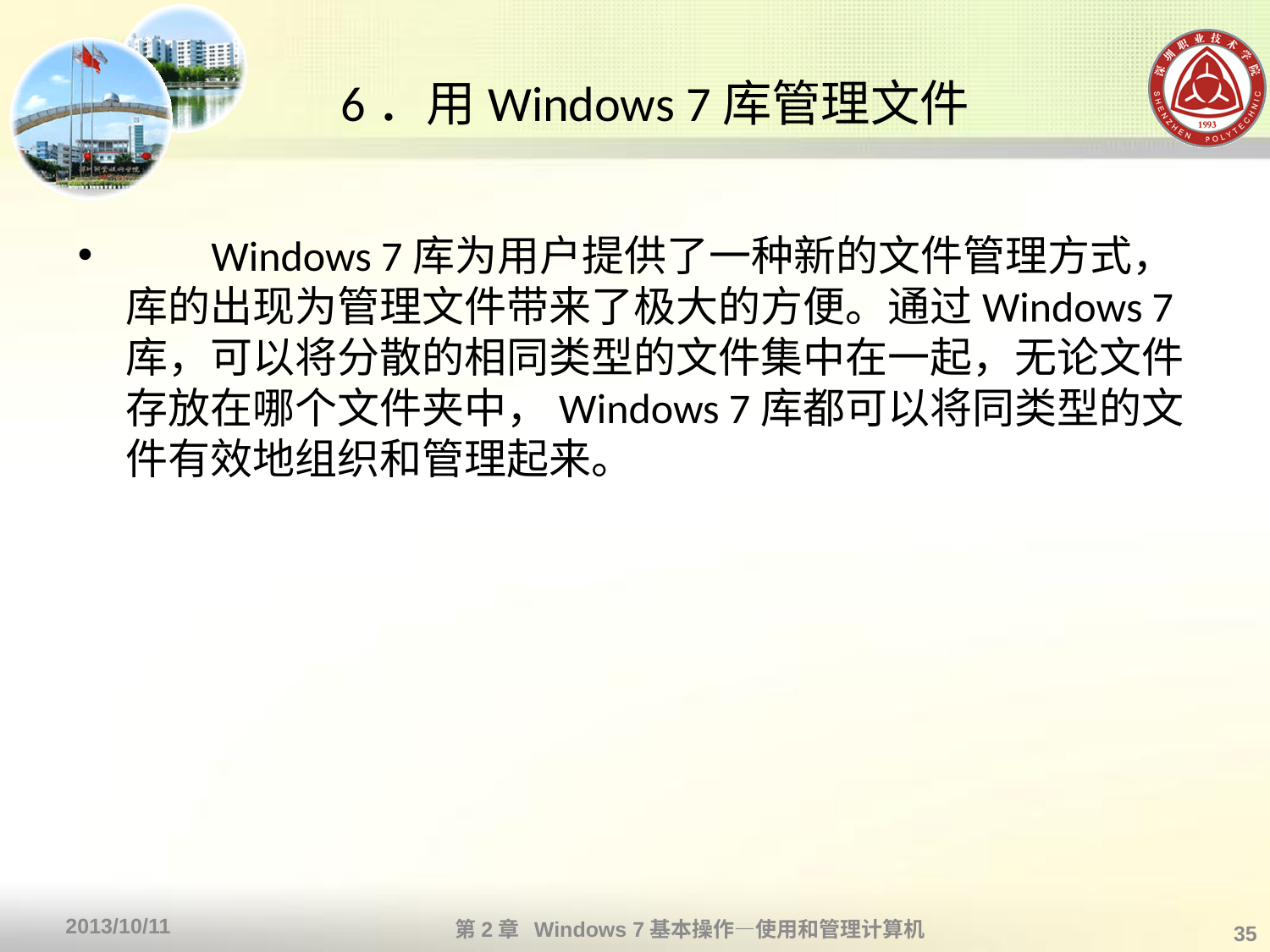

# 6．用Windows 7库管理文件
         Windows 7库为用户提供了一种新的文件管理方式，库的出现为管理文件带来了极大的方便。通过Windows 7库，可以将分散的相同类型的文件集中在一起，无论文件存放在哪个文件夹中，Windows 7库都可以将同类型的文件有效地组织和管理起来。
第2章  Windows 7基本操作—使用和管理计算机
2013/10/11
35